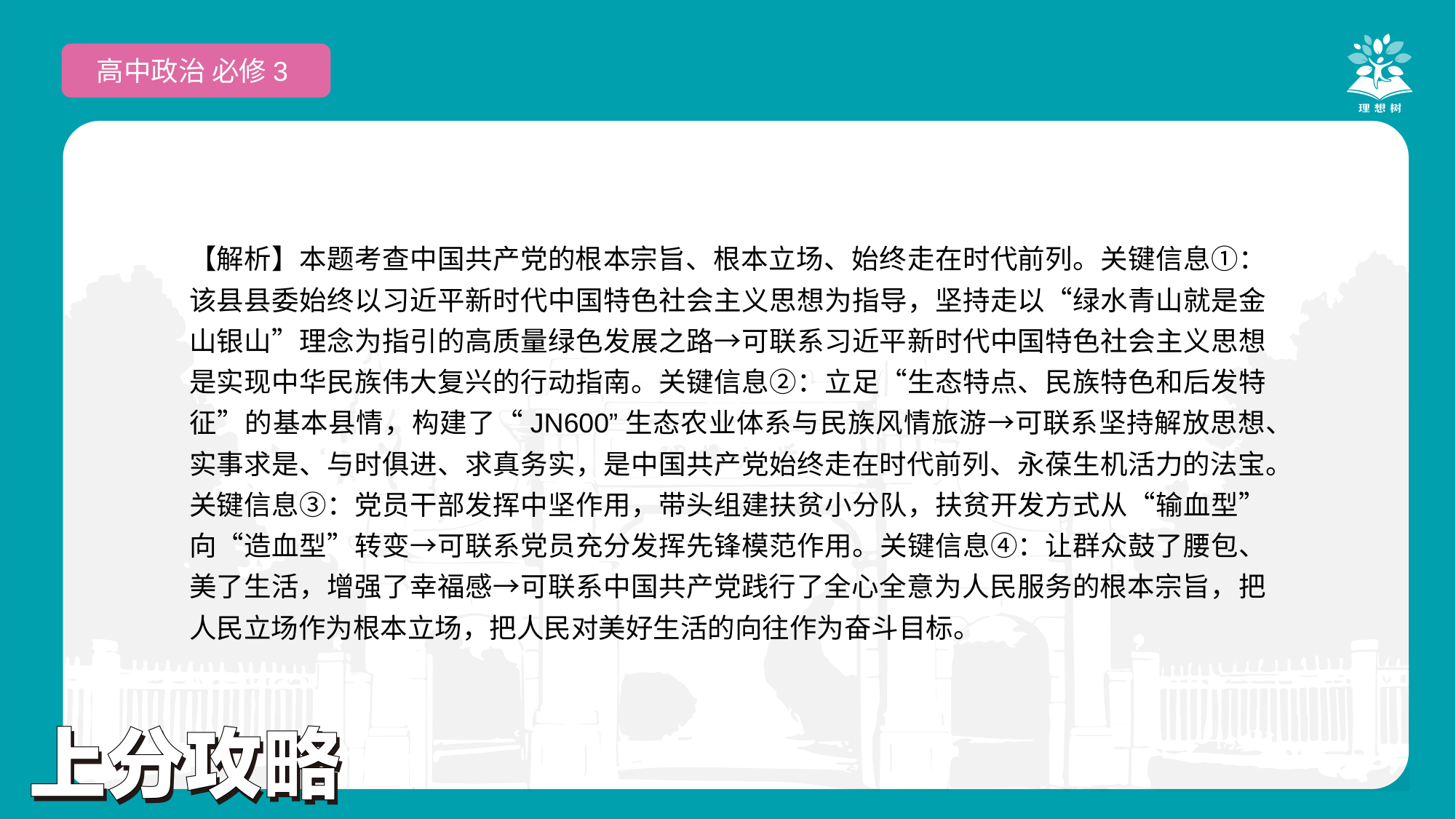

高中政治 必修3
【解析】本题考查中国共产党的根本宗旨、根本立场、始终走在时代前列。关键信息①：该县县委始终以习近平新时代中国特色社会主义思想为指导，坚持走以“绿水青山就是金山银山”理念为指引的高质量绿色发展之路→可联系习近平新时代中国特色社会主义思想是实现中华民族伟大复兴的行动指南。关键信息②：立足“生态特点、民族特色和后发特征”的基本县情，构建了“JN600”生态农业体系与民族风情旅游→可联系坚持解放思想、实事求是、与时俱进、求真务实，是中国共产党始终走在时代前列、永葆生机活力的法宝。关键信息③：党员干部发挥中坚作用，带头组建扶贫小分队，扶贫开发方式从“输血型”向“造血型”转变→可联系党员充分发挥先锋模范作用。关键信息④：让群众鼓了腰包、美了生活，增强了幸福感→可联系中国共产党践行了全心全意为人民服务的根本宗旨，把人民立场作为根本立场，把人民对美好生活的向往作为奋斗目标。